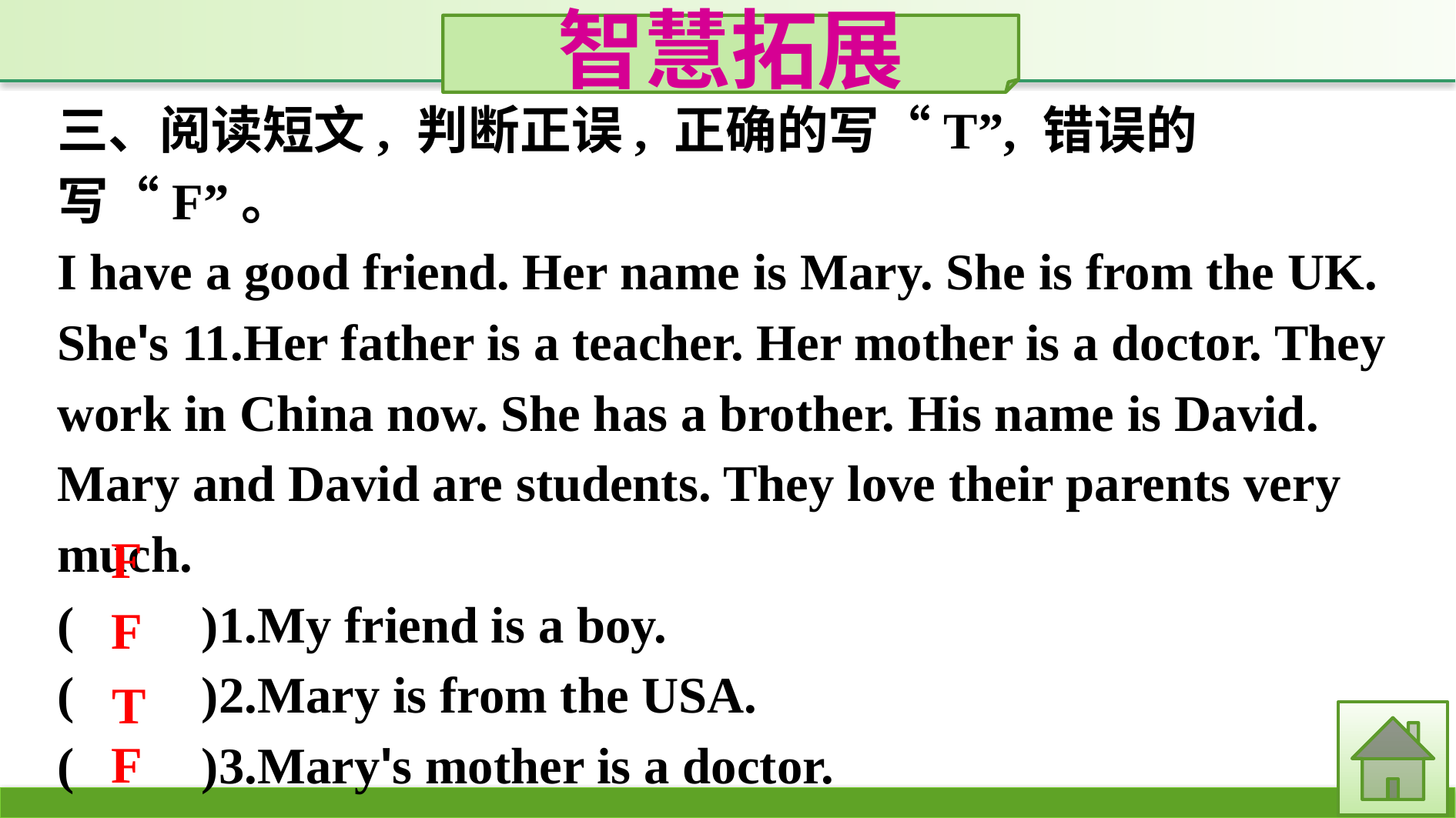

智慧拓展
三、阅读短文, 判断正误, 正确的写“T”, 错误的写“F”。
I have a good friend. Her name is Mary. She is from the UK. She's 11.Her father is a teacher. Her mother is a doctor. They work in China now. She has a brother. His name is David. Mary and David are students. They love their parents very much.
(　　)1.My friend is a boy.
(　　)2.Mary is from the USA.
(　　)3.Mary's mother is a doctor.
(　　)4.There are three people in Mary's family.
F
F
T
F